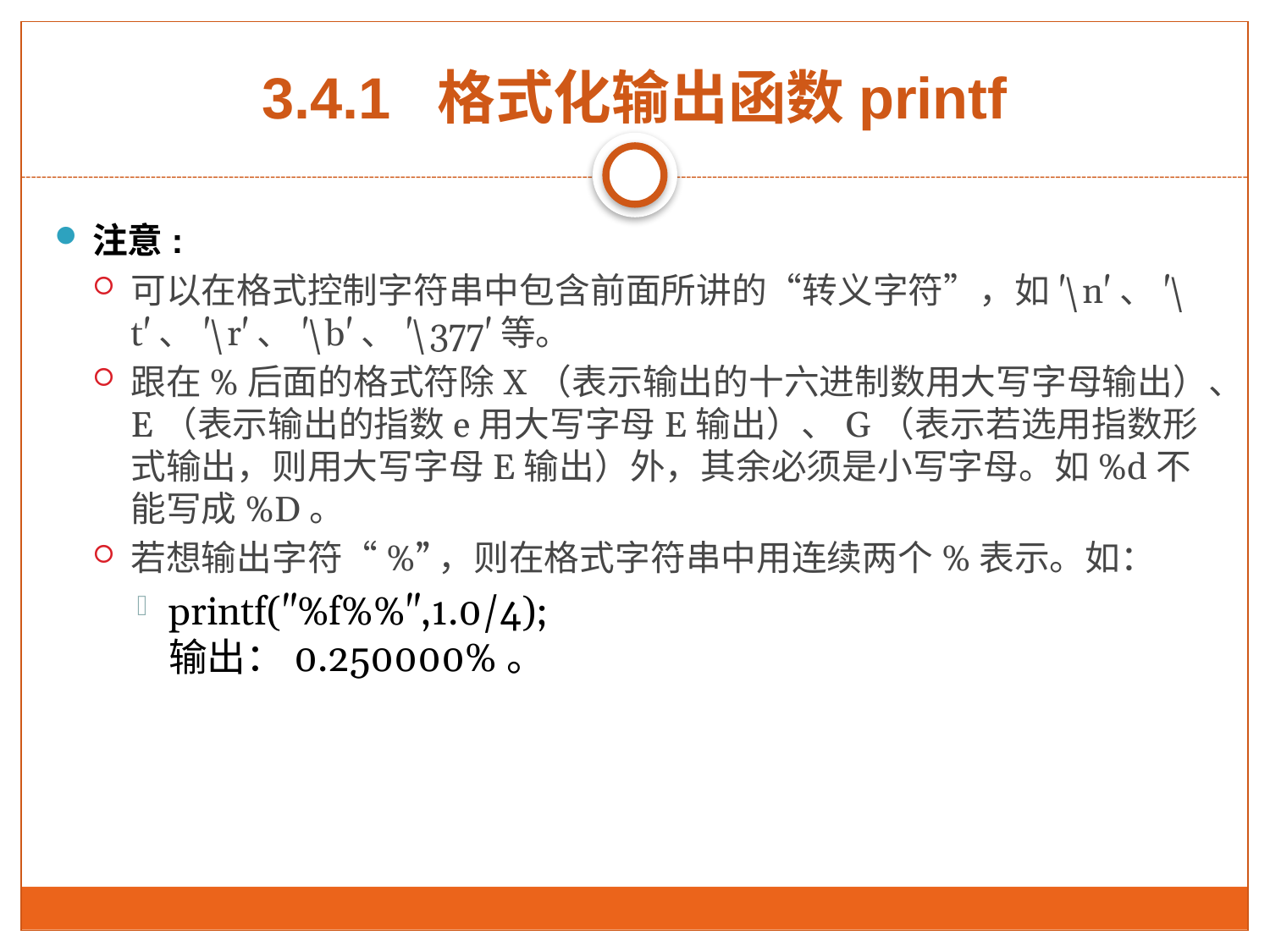

# 3.4.1  格式化输出函数printf
注意:
可以在格式控制字符串中包含前面所讲的“转义字符”，如'\n'、'\t'、'\r'、'\b'、'\377'等。
跟在%后面的格式符除X（表示输出的十六进制数用大写字母输出）、E（表示输出的指数e用大写字母E输出）、G（表示若选用指数形式输出，则用大写字母E输出）外，其余必须是小写字母。如%d不能写成%D。
若想输出字符“%”，则在格式字符串中用连续两个%表示。如：
printf("%f%%",1.0/4);
输出：0.250000%。